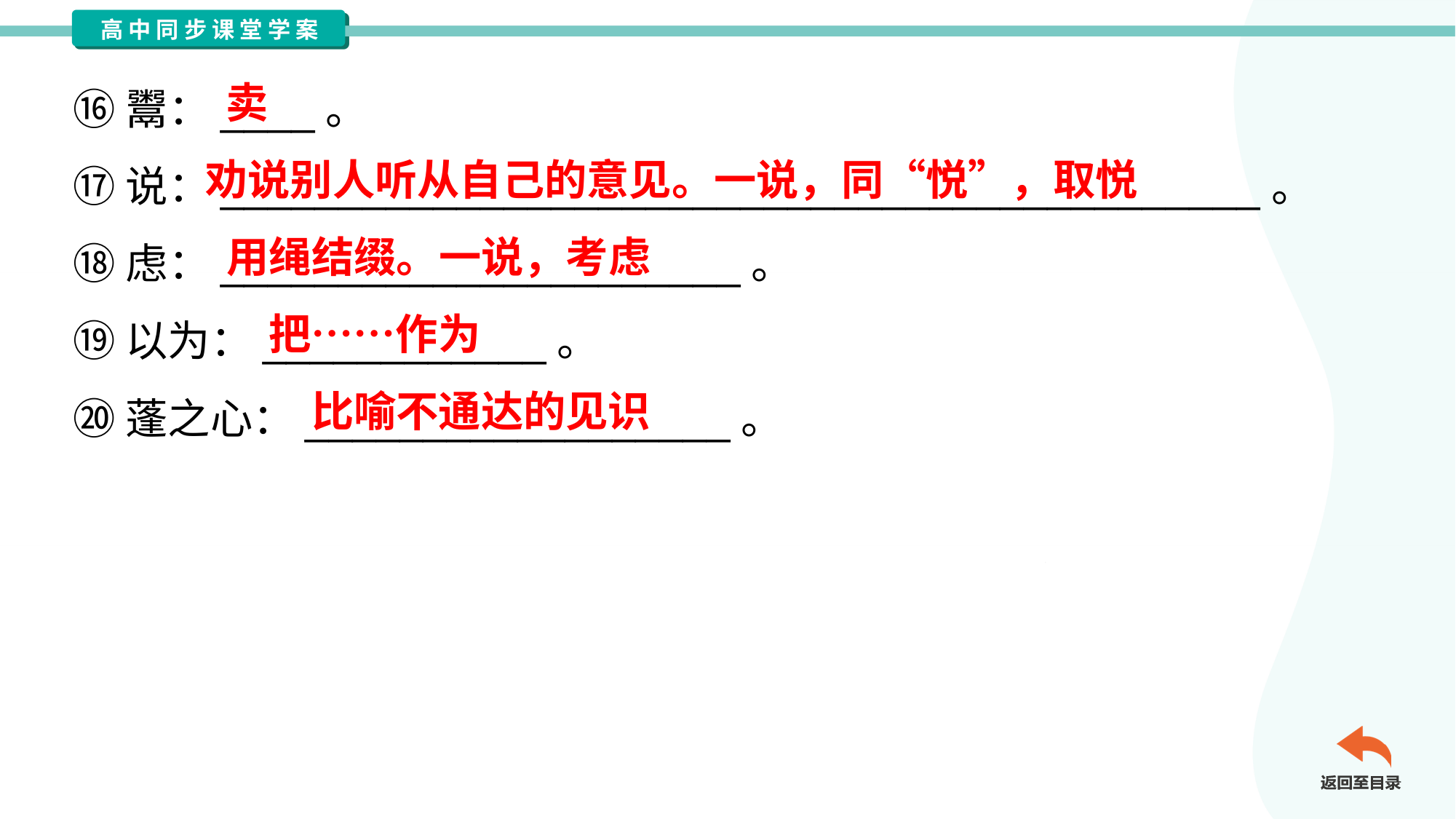

卖
⑯鬻：____。
⑰说：____________________________________________。
⑱虑：______________________。
⑲以为：____________。
⑳蓬之心：__________________。
劝说别人听从自己的意见。一说，同“悦”，取悦
用绳结缀。一说，考虑
把……作为
比喻不通达的见识